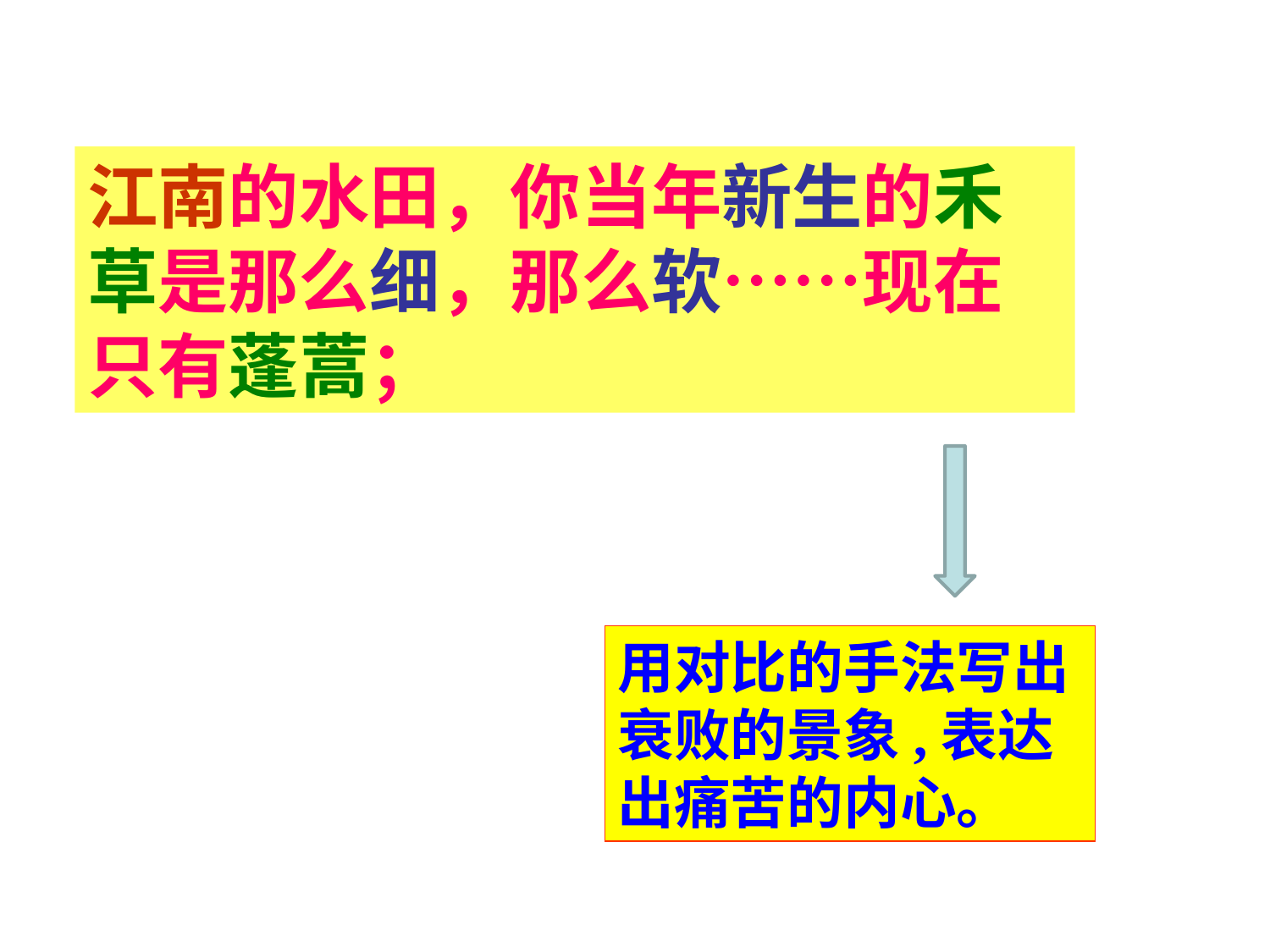

江南的水田，你当年新生的禾草是那么细，那么软……现在只有蓬蒿；

用对比的手法写出衰败的景象,表达出痛苦的内心。